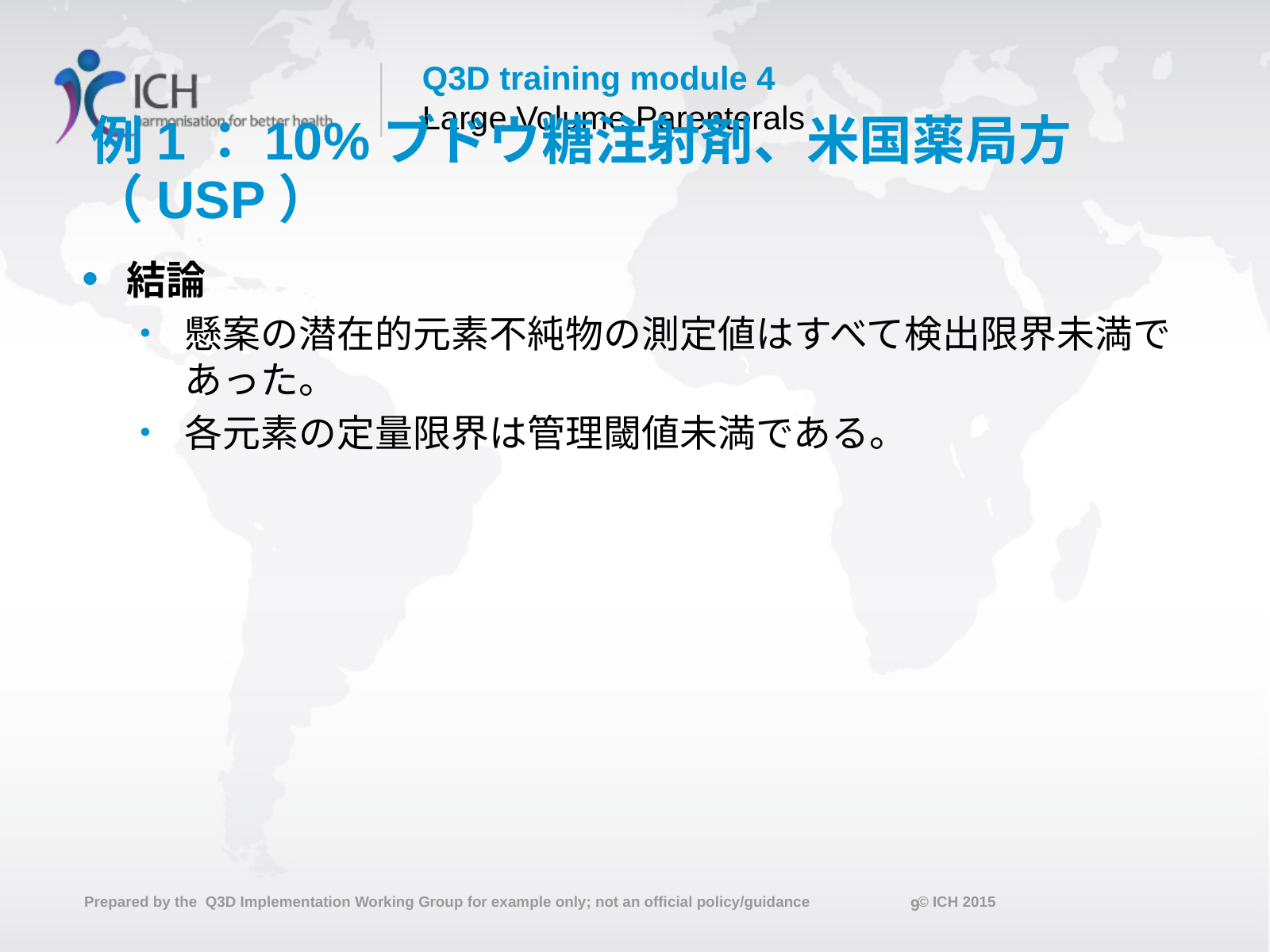

# 例1：10%ブドウ糖注射剤、米国薬局方（USP）
結論
懸案の潜在的元素不純物の測定値はすべて検出限界未満であった。
各元素の定量限界は管理閾値未満である。
9